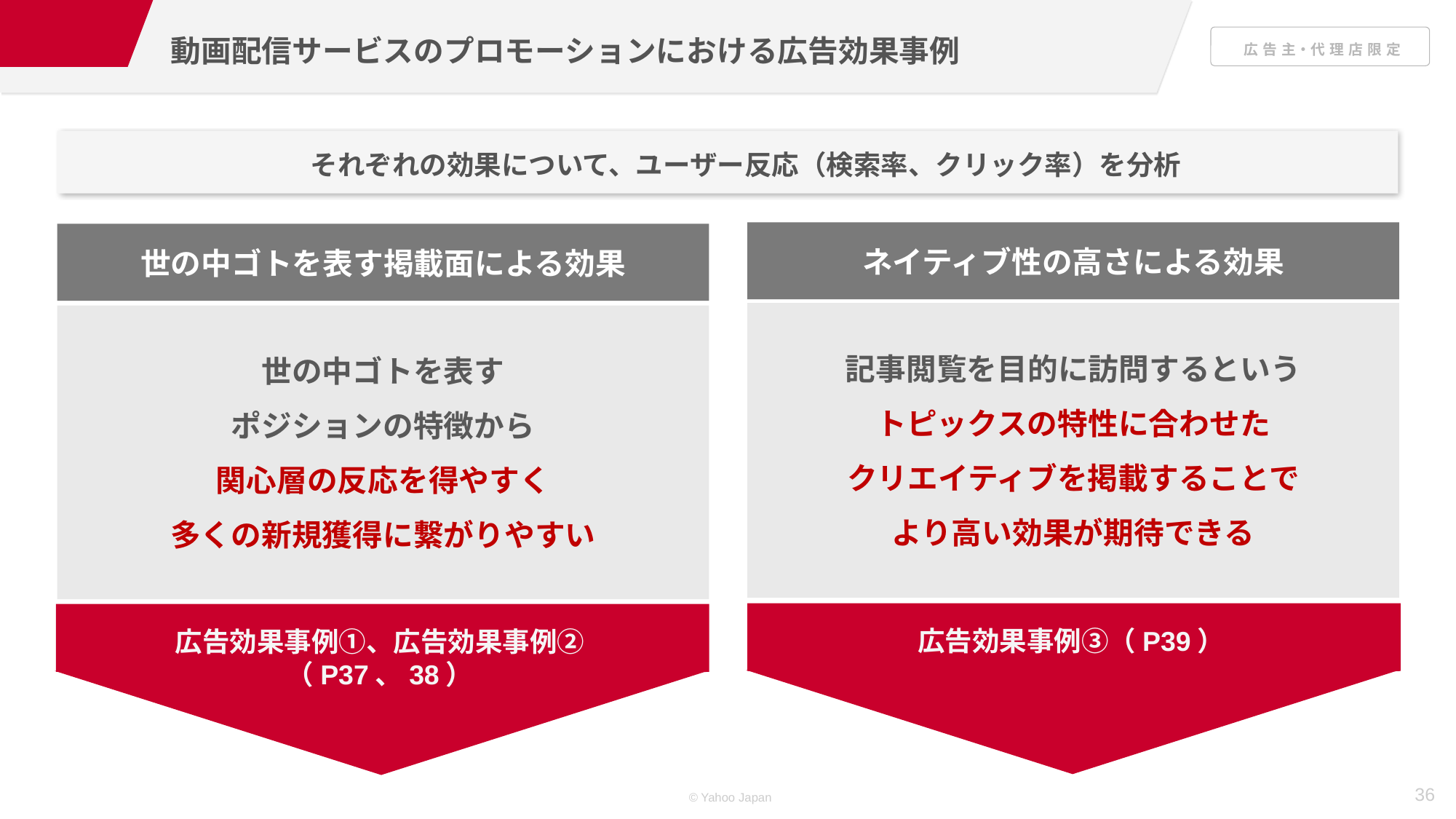

動画配信サービスのプロモーションにおける広告効果事例
それぞれの効果について、ユーザー反応（検索率、クリック率）を分析
ネイティブ性の高さによる効果
世の中ゴトを表す掲載面による効果
記事閲覧を目的に訪問するという

トピックスの特性に合わせた

クリエイティブを掲載することで

より高い効果が期待できる
世の中ゴトを表す

ポジションの特徴から

関心層の反応を得やすく

多くの新規獲得に繋がりやすい

広告効果事例③（P39）

広告効果事例①、広告効果事例②
（P37、38）